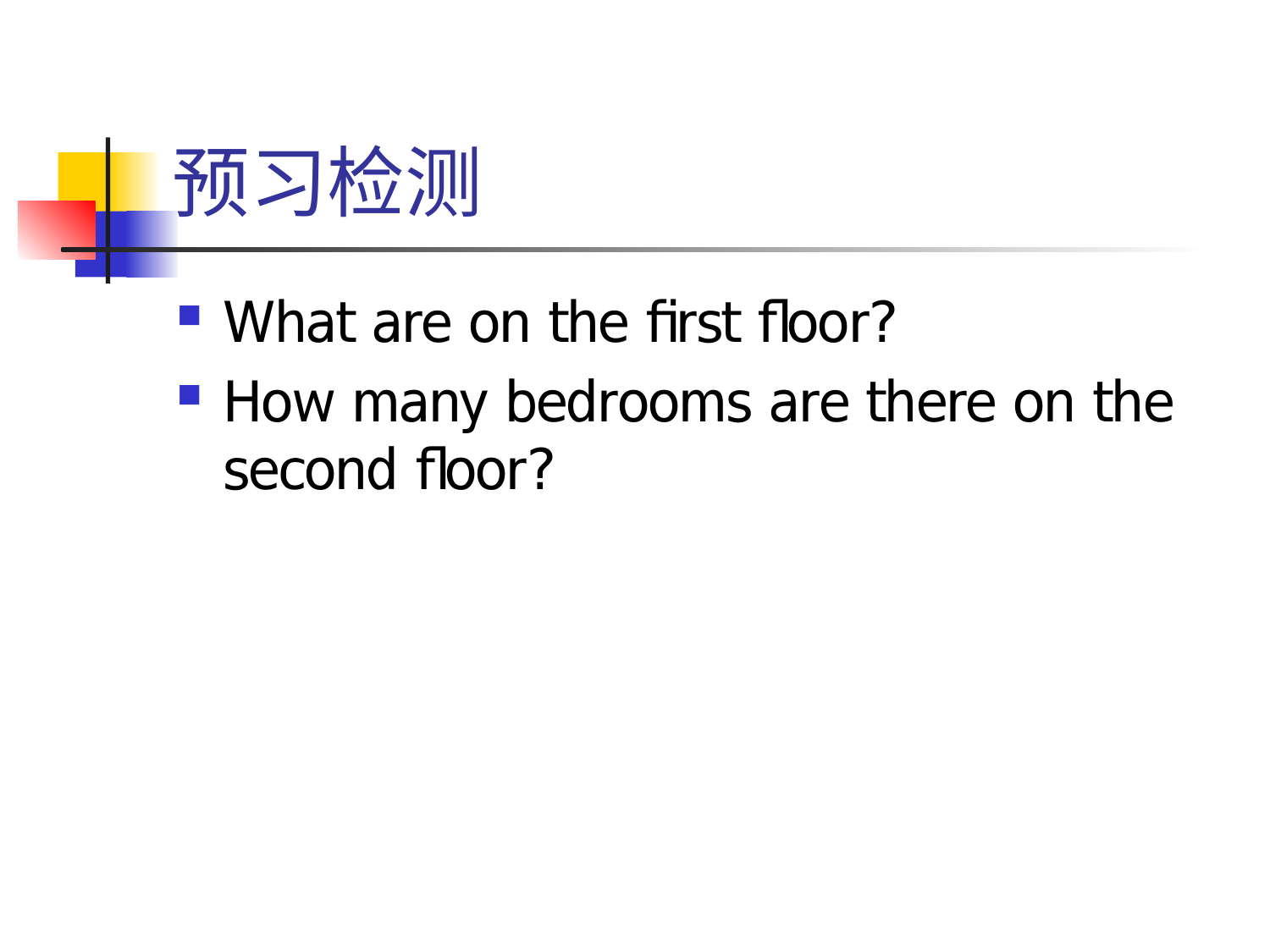

# 预习检测
What are on the first floor?
How many bedrooms are there on the second floor?